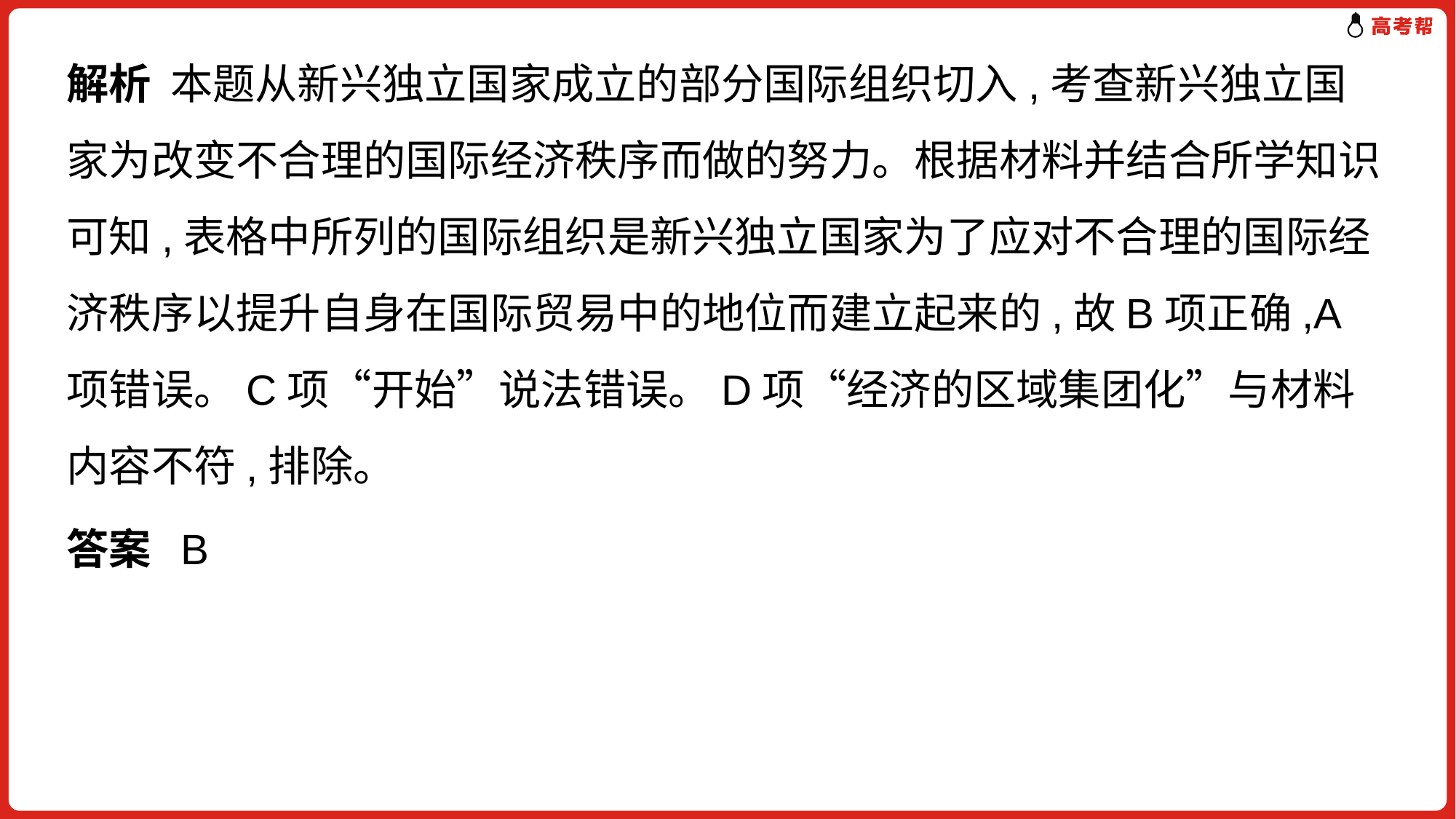

解析  本题从新兴独立国家成立的部分国际组织切入,考查新兴独立国家为改变不合理的国际经济秩序而做的努力。根据材料并结合所学知识可知,表格中所列的国际组织是新兴独立国家为了应对不合理的国际经济秩序以提升自身在国际贸易中的地位而建立起来的,故B项正确,A项错误。C项“开始”说法错误。D项“经济的区域集团化”与材料内容不符,排除。
答案  B